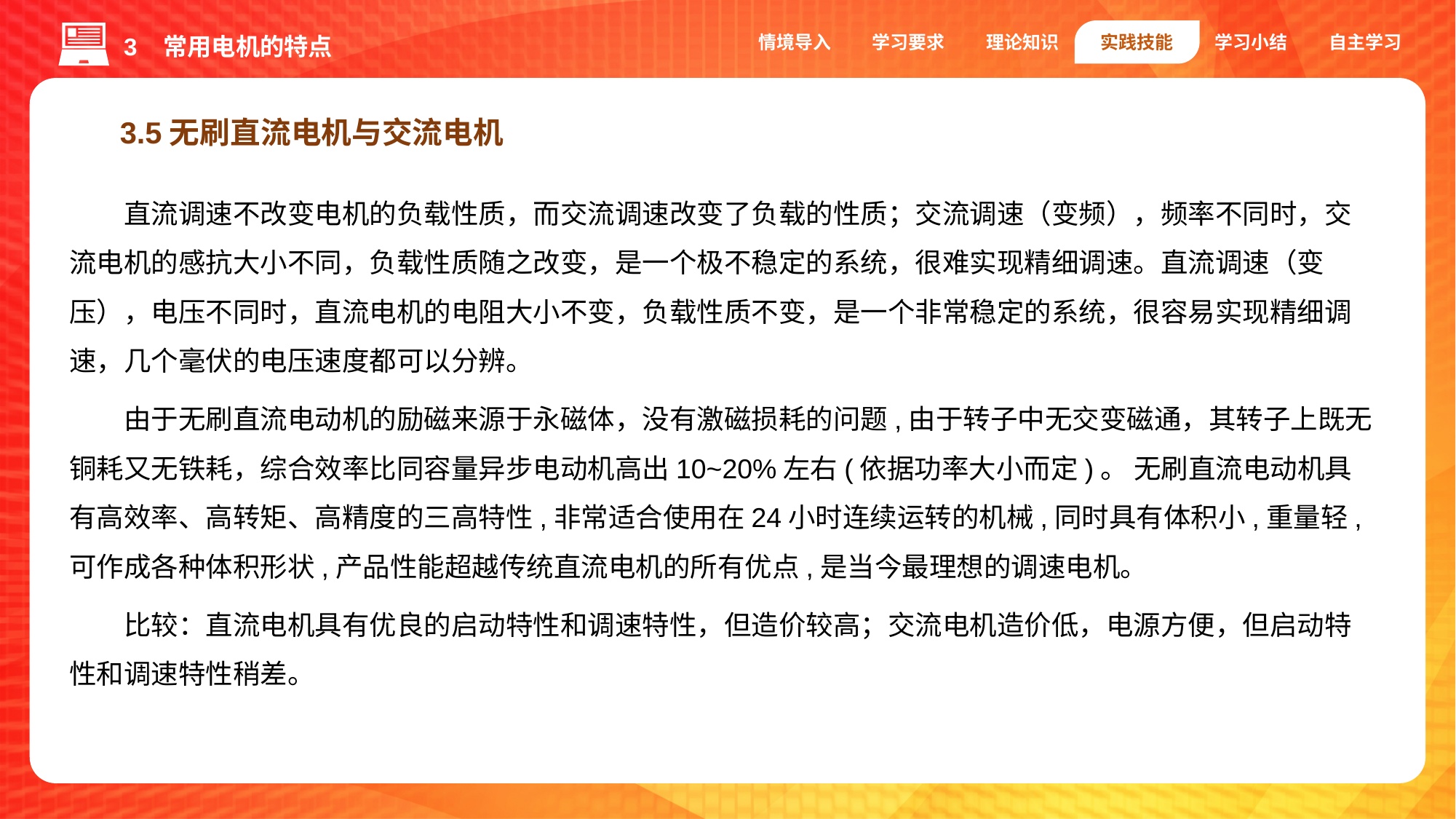

情境导入
学习要求
理论知识
实践技能
学习小结
自主学习

3   常用电机的特点
3.5无刷直流电机与交流电机
直流调速不改变电机的负载性质，而交流调速改变了负载的性质；交流调速（变频），频率不同时，交流电机的感抗大小不同，负载性质随之改变，是一个极不稳定的系统，很难实现精细调速。直流调速（变压），电压不同时，直流电机的电阻大小不变，负载性质不变，是一个非常稳定的系统，很容易实现精细调速，几个毫伏的电压速度都可以分辨。
由于无刷直流电动机的励磁来源于永磁体，没有激磁损耗的问题,由于转子中无交变磁通，其转子上既无铜耗又无铁耗，综合效率比同容量异步电动机高出10~20%左右(依据功率大小而定)。 无刷直流电动机具有高效率、高转矩、高精度的三高特性,非常适合使用在24小时连续运转的机械,同时具有体积小,重量轻,可作成各种体积形状,产品性能超越传统直流电机的所有优点,是当今最理想的调速电机。
比较：直流电机具有优良的启动特性和调速特性，但造价较高；交流电机造价低，电源方便，但启动特性和调速特性稍差。